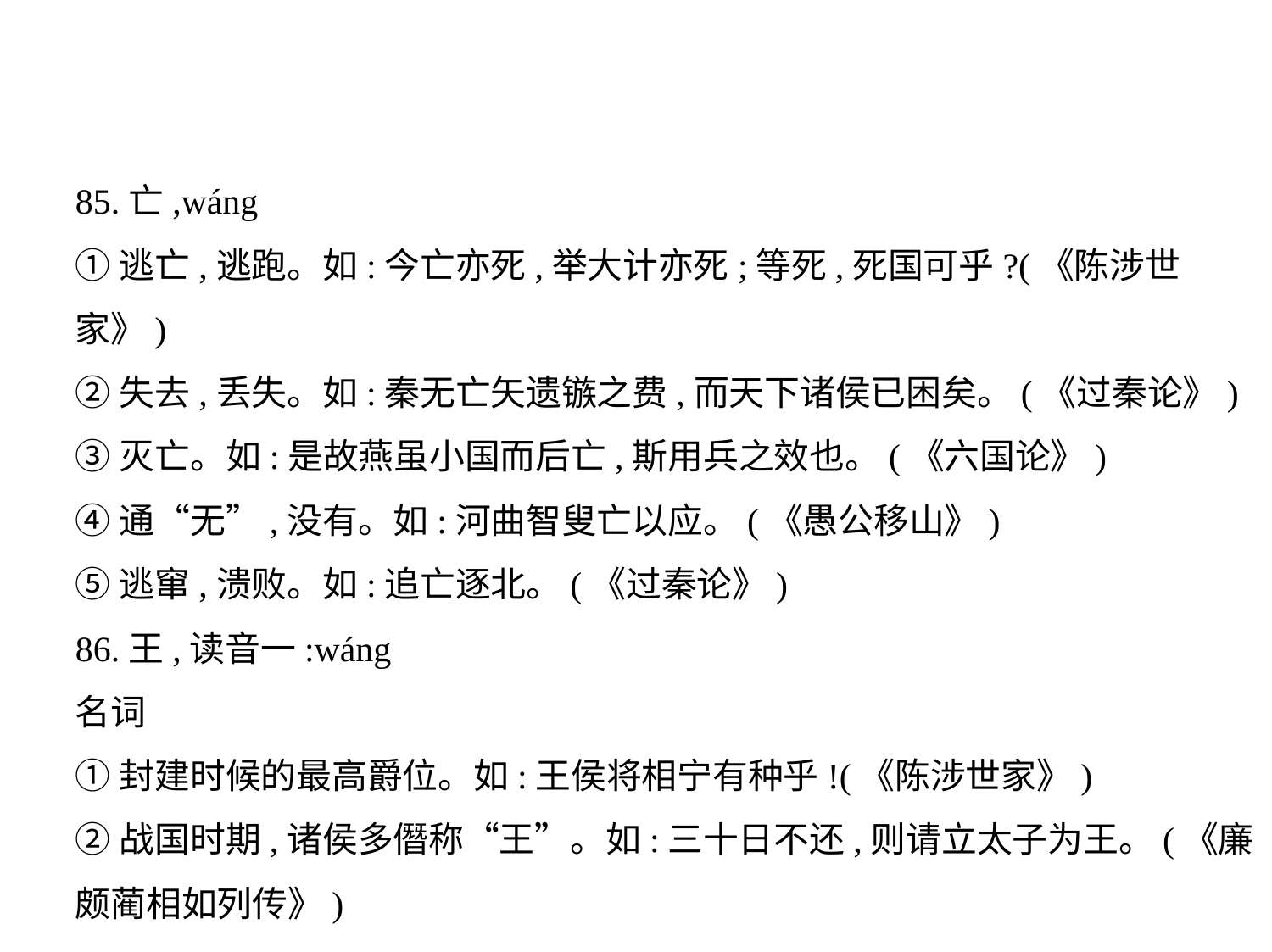

85.亡,wáng
①逃亡,逃跑。如:今亡亦死,举大计亦死;等死,死国可乎?(《陈涉世家》)
②失去,丢失。如:秦无亡矢遗镞之费,而天下诸侯已困矣。(《过秦论》)
③灭亡。如:是故燕虽小国而后亡,斯用兵之效也。(《六国论》)
④通“无”,没有。如:河曲智叟亡以应。(《愚公移山》)
⑤逃窜,溃败。如:追亡逐北。(《过秦论》)
86.王,读音一:wáng
名词
①封建时候的最高爵位。如:王侯将相宁有种乎!(《陈涉世家》)
②战国时期,诸侯多僭称“王”。如:三十日不还,则请立太子为王。(《廉
颇蔺相如列传》)